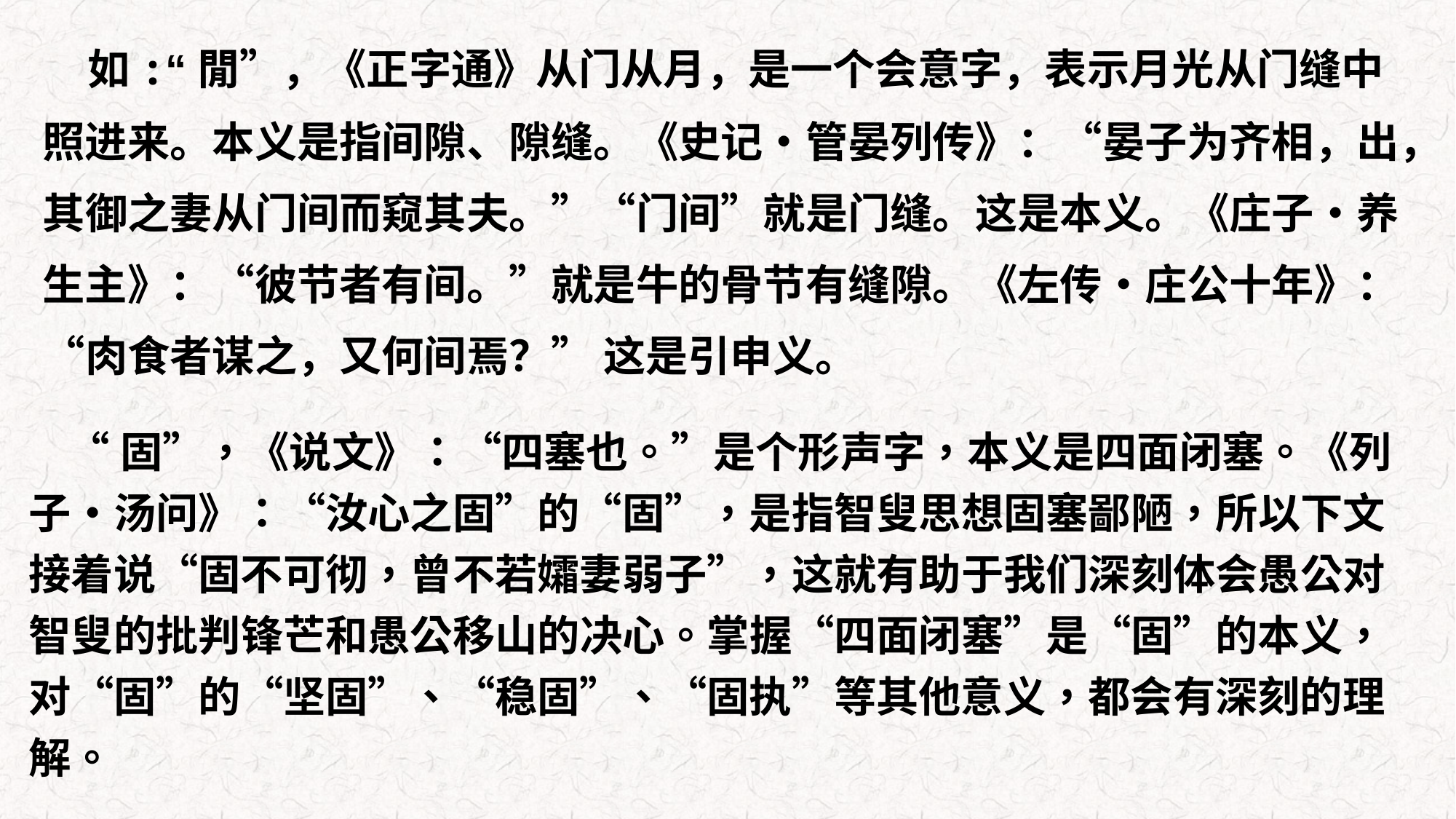

如:“閒”，《正字通》从门从月，是一个会意字，表示月光从门缝中照进来。本义是指间隙、隙缝。《史记•管晏列传》：“晏子为齐相，出，其御之妻从门间而窥其夫。”“门间”就是门缝。这是本义。《庄子•养生主》：“彼节者有间。”就是牛的骨节有缝隙。《左传•庄公十年》：“肉食者谋之，又何间焉？” 这是引申义。
    “固”，《说文》：“四塞也。”是个形声字，本义是四面闭塞。《列子•汤问》：“汝心之固”的“固”，是指智叟思想固塞鄙陋，所以下文接着说“固不可彻，曾不若孀妻弱子”，这就有助于我们深刻体会愚公对智叟的批判锋芒和愚公移山的决心。掌握“四面闭塞”是“固”的本义，对“固”的“坚固”、“稳固”、“固执”等其他意义，都会有深刻的理解。